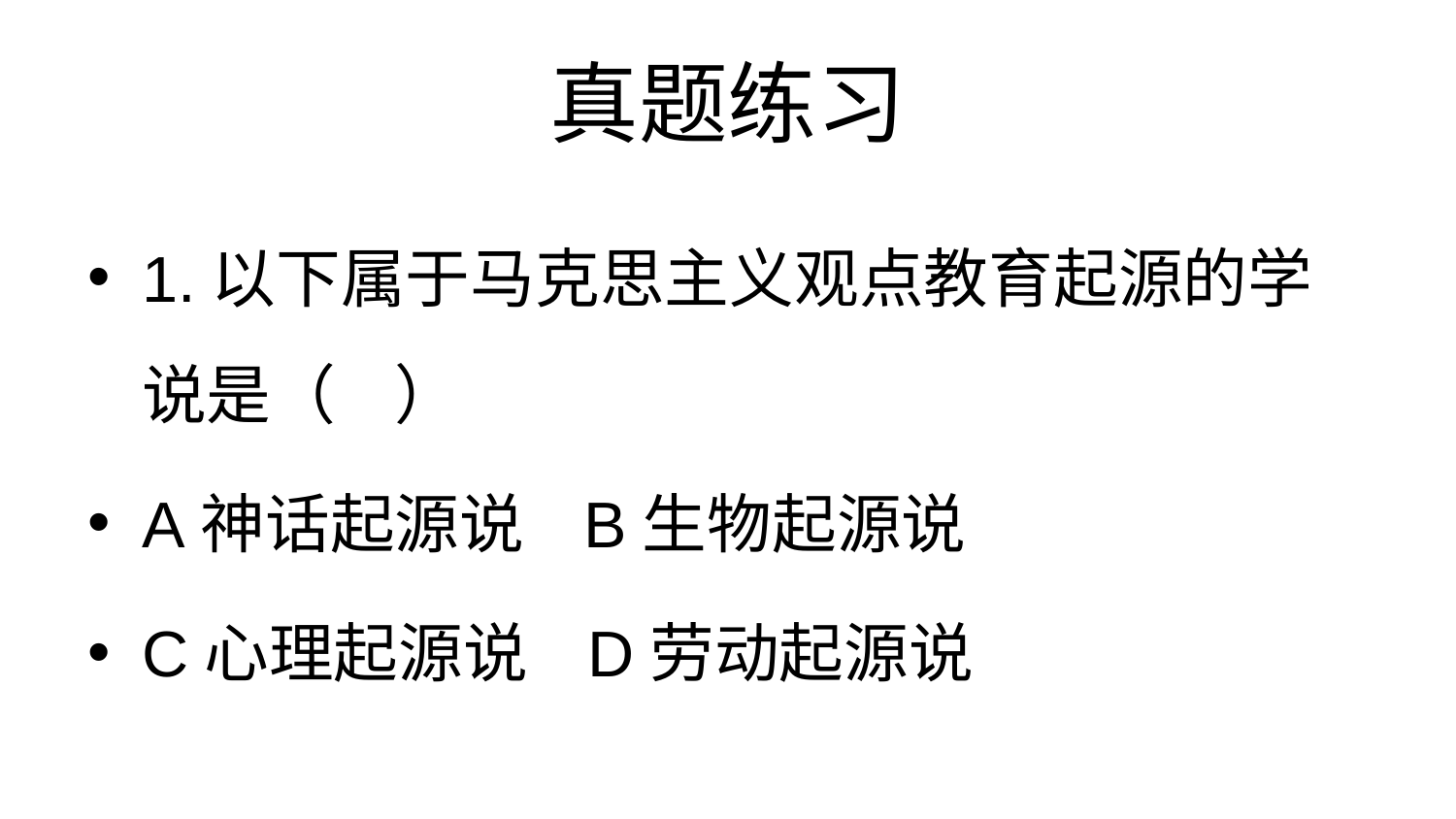

# 真题练习
1.以下属于马克思主义观点教育起源的学说是（    ）
A神话起源说   B生物起源说
C心理起源说   D劳动起源说